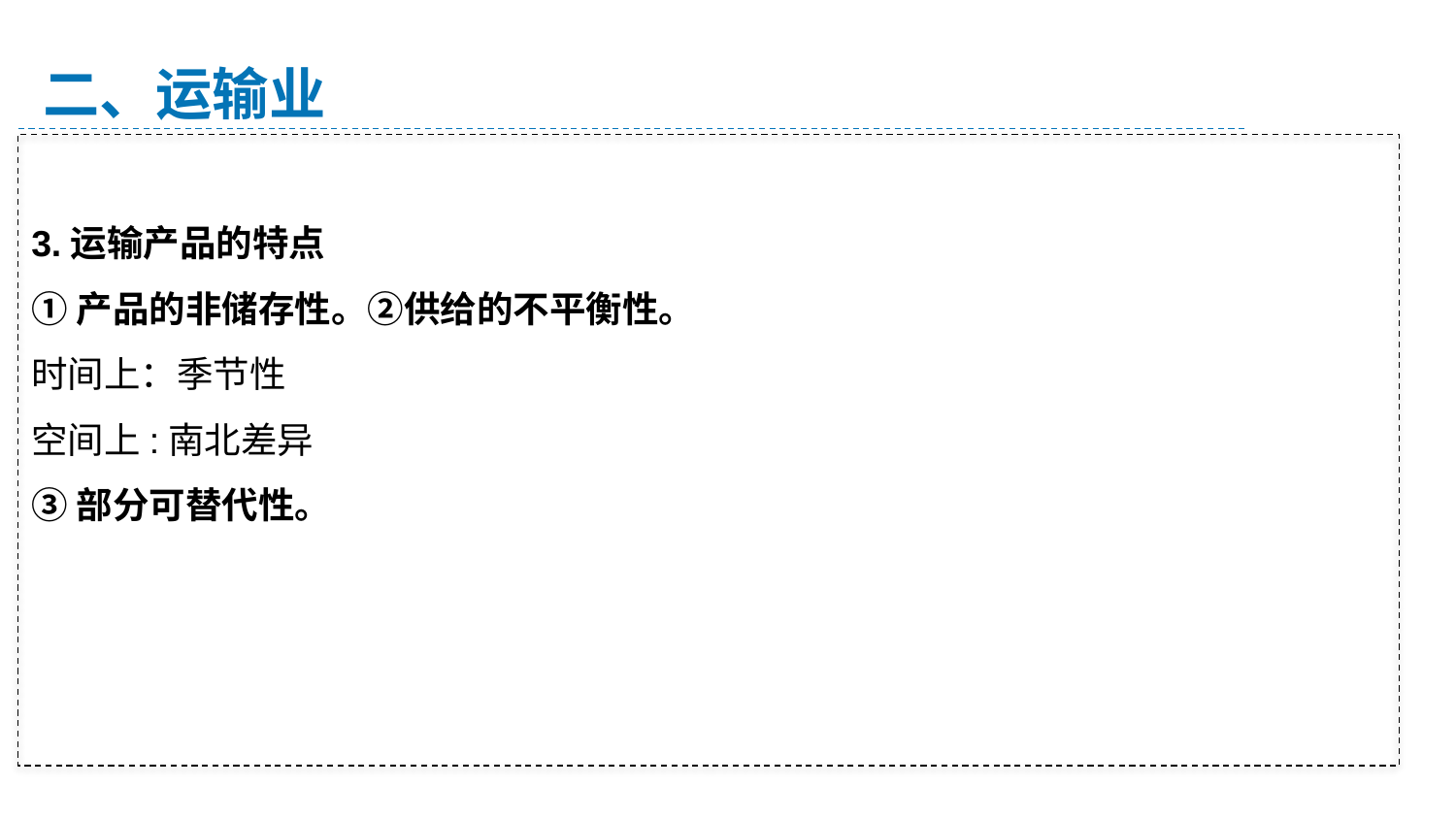

二、运输业

3.运输产品的特点
①产品的非储存性。②供给的不平衡性。
时间上：季节性
空间上:南北差异
③部分可替代性。